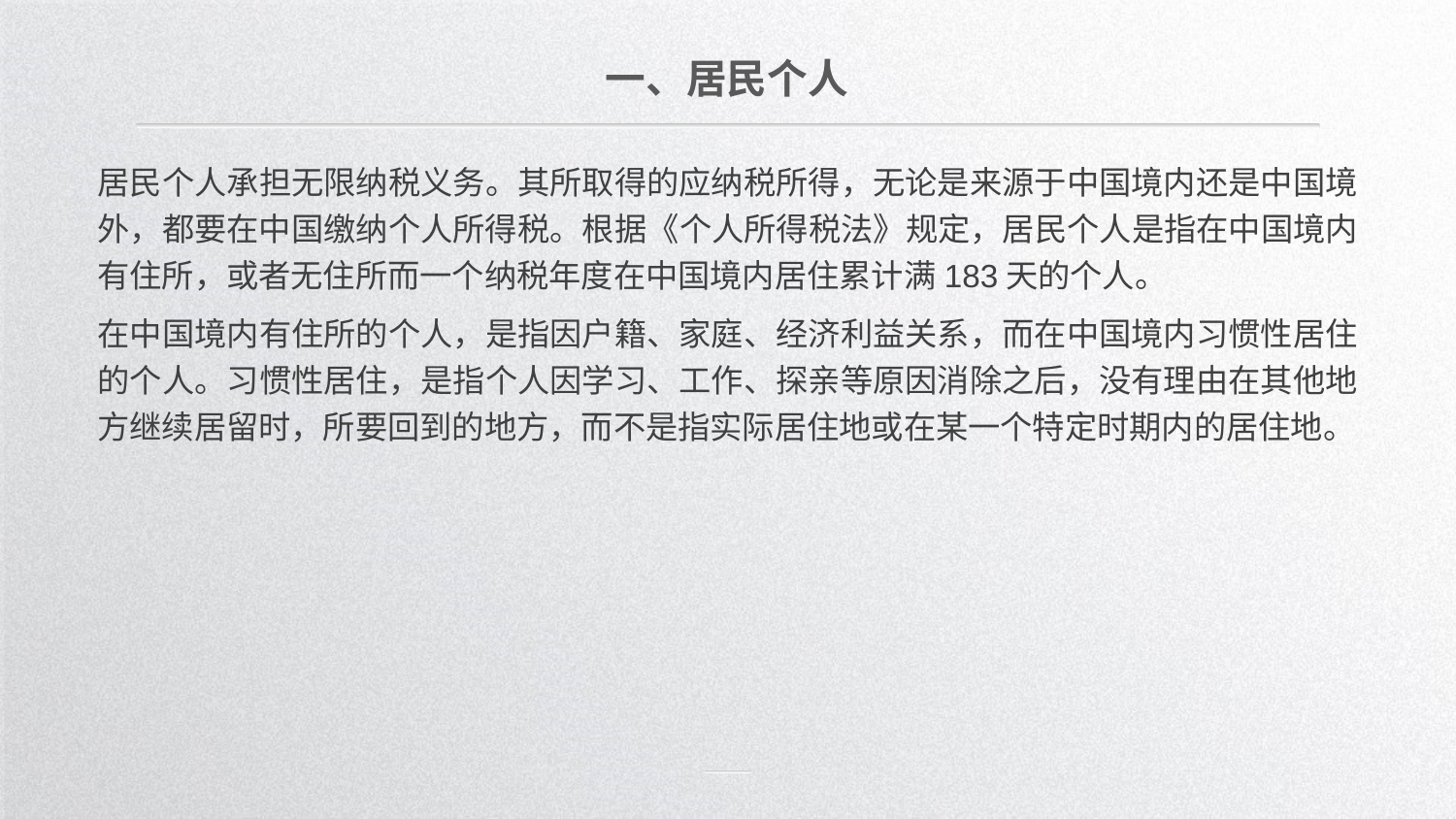

一、居民个人
居民个人承担无限纳税义务。其所取得的应纳税所得，无论是来源于中国境内还是中国境外，都要在中国缴纳个人所得税。根据《个人所得税法》规定，居民个人是指在中国境内有住所，或者无住所而一个纳税年度在中国境内居住累计满183天的个人。
在中国境内有住所的个人，是指因户籍、家庭、经济利益关系，而在中国境内习惯性居住的个人。习惯性居住，是指个人因学习、工作、探亲等原因消除之后，没有理由在其他地方继续居留时，所要回到的地方，而不是指实际居住地或在某一个特定时期内的居住地。